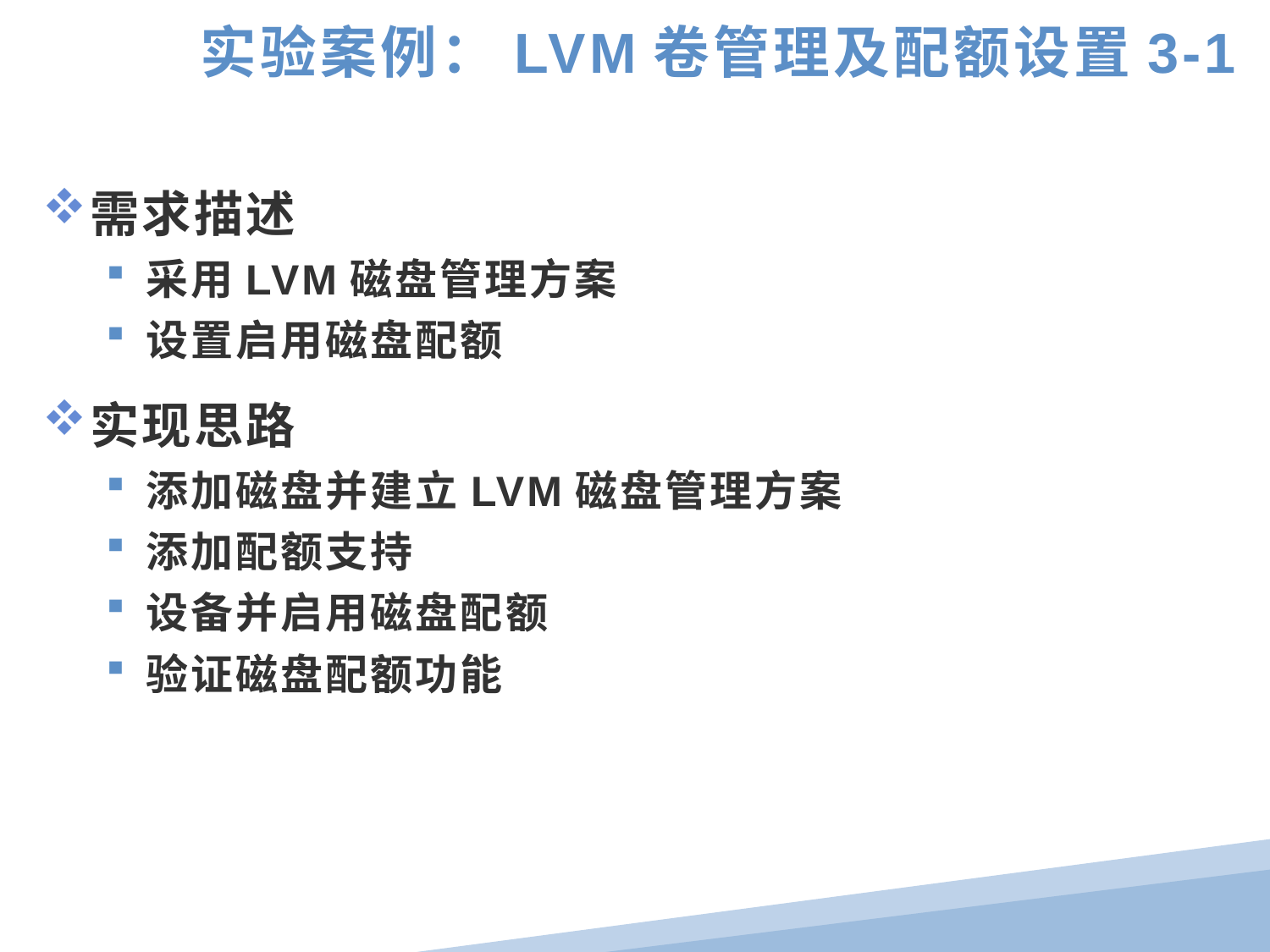

实验案例：LVM卷管理及配额设置3-1
需求描述
采用LVM磁盘管理方案
设置启用磁盘配额
实现思路
添加磁盘并建立LVM磁盘管理方案
添加配额支持
设备并启用磁盘配额
验证磁盘配额功能